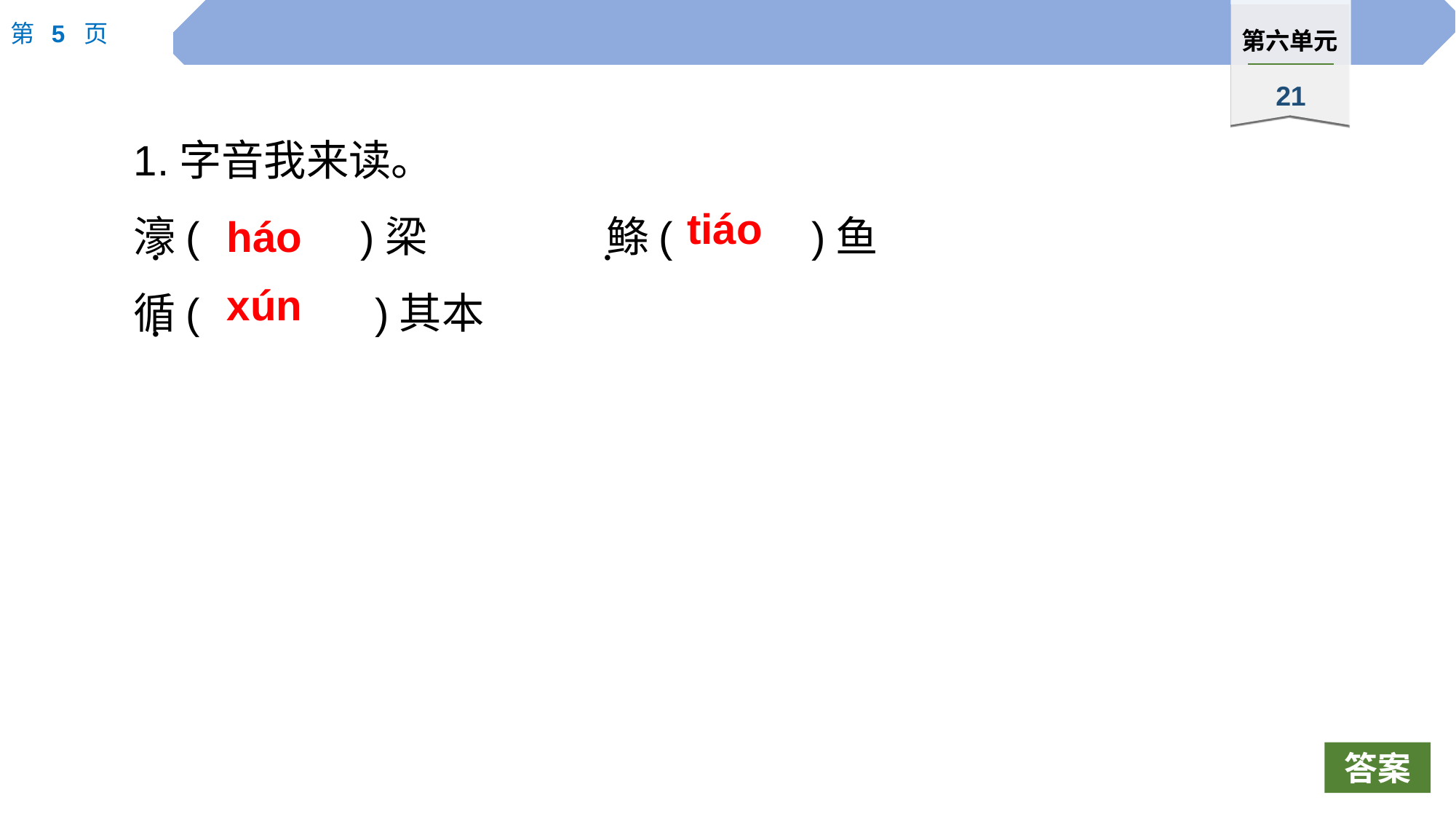

1.字音我来读。
濠(	        )梁　　 　　鲦(		)鱼
循(		)其本
tiáo
háo
 ·
 ·
xún
 ·
答案